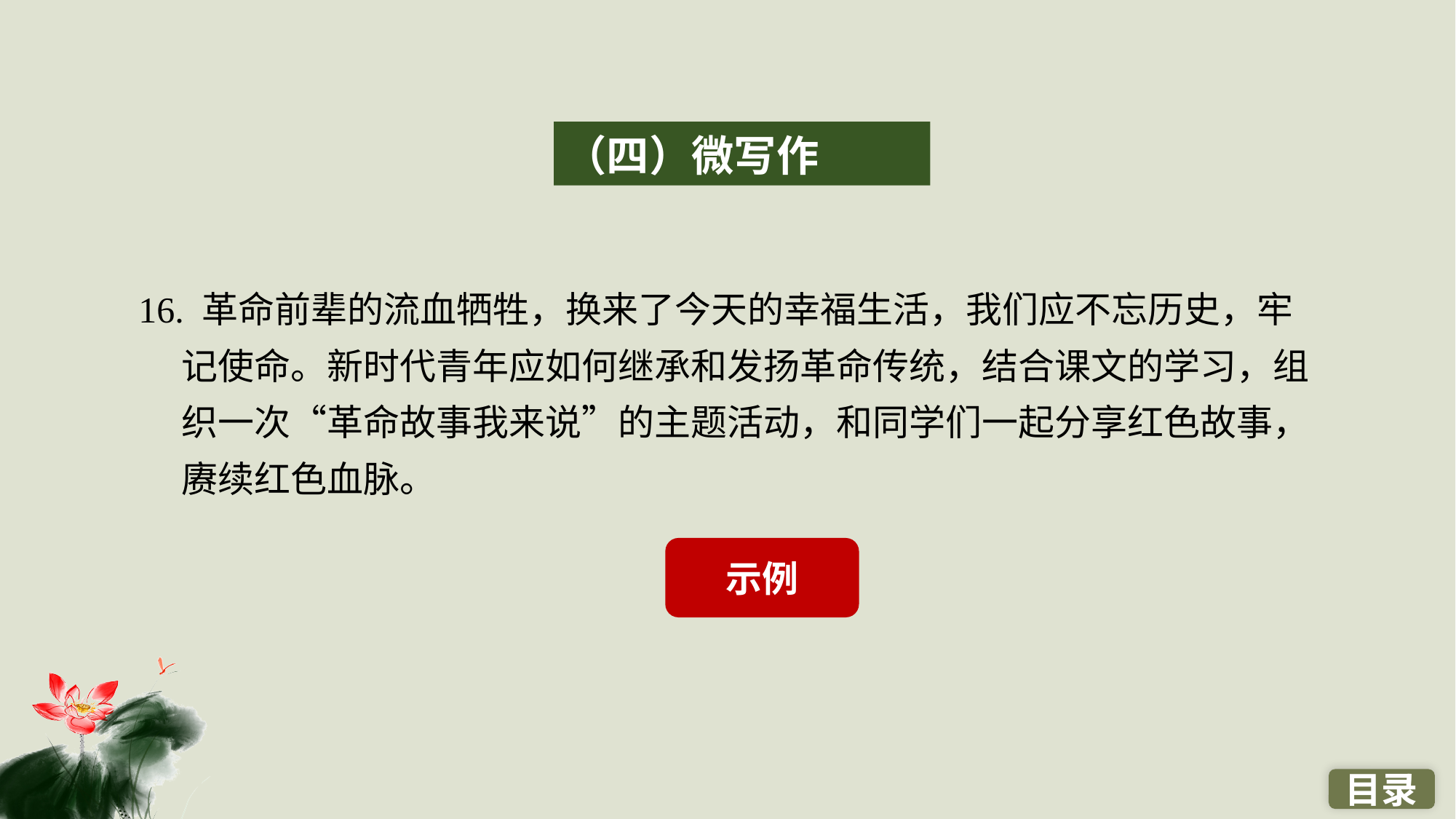

（四）微写作
16. 革命前辈的流血牺牲，换来了今天的幸福生活，我们应不忘历史，牢记使命。新时代青年应如何继承和发扬革命传统，结合课文的学习，组织一次“革命故事我来说”的主题活动，和同学们一起分享红色故事，赓续红色血脉。
示例